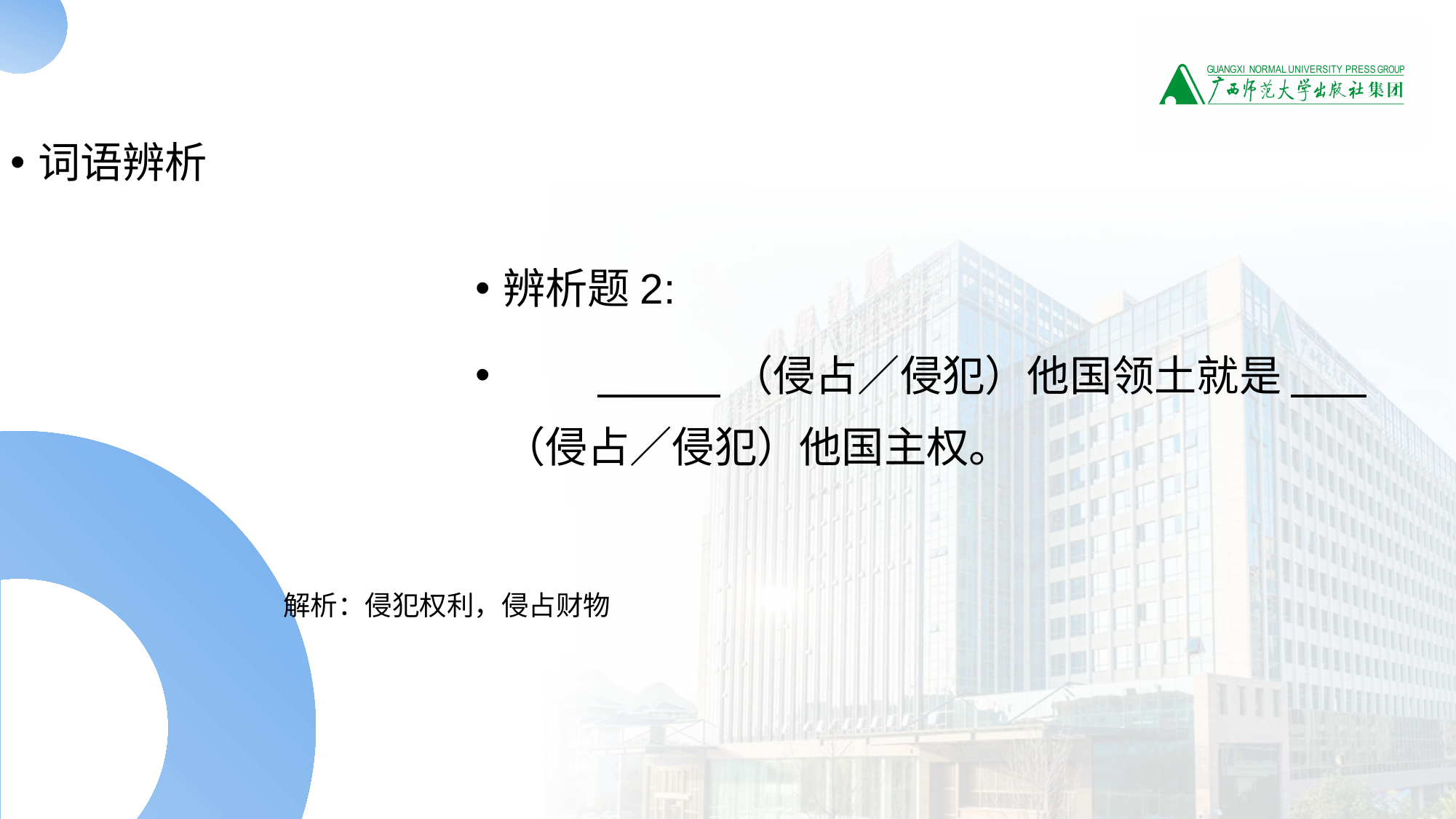

词语辨析
辨析题2:
                       （侵占／侵犯）他国领土就是          （侵占／侵犯）他国主权。
解析：侵犯权利，侵占财物